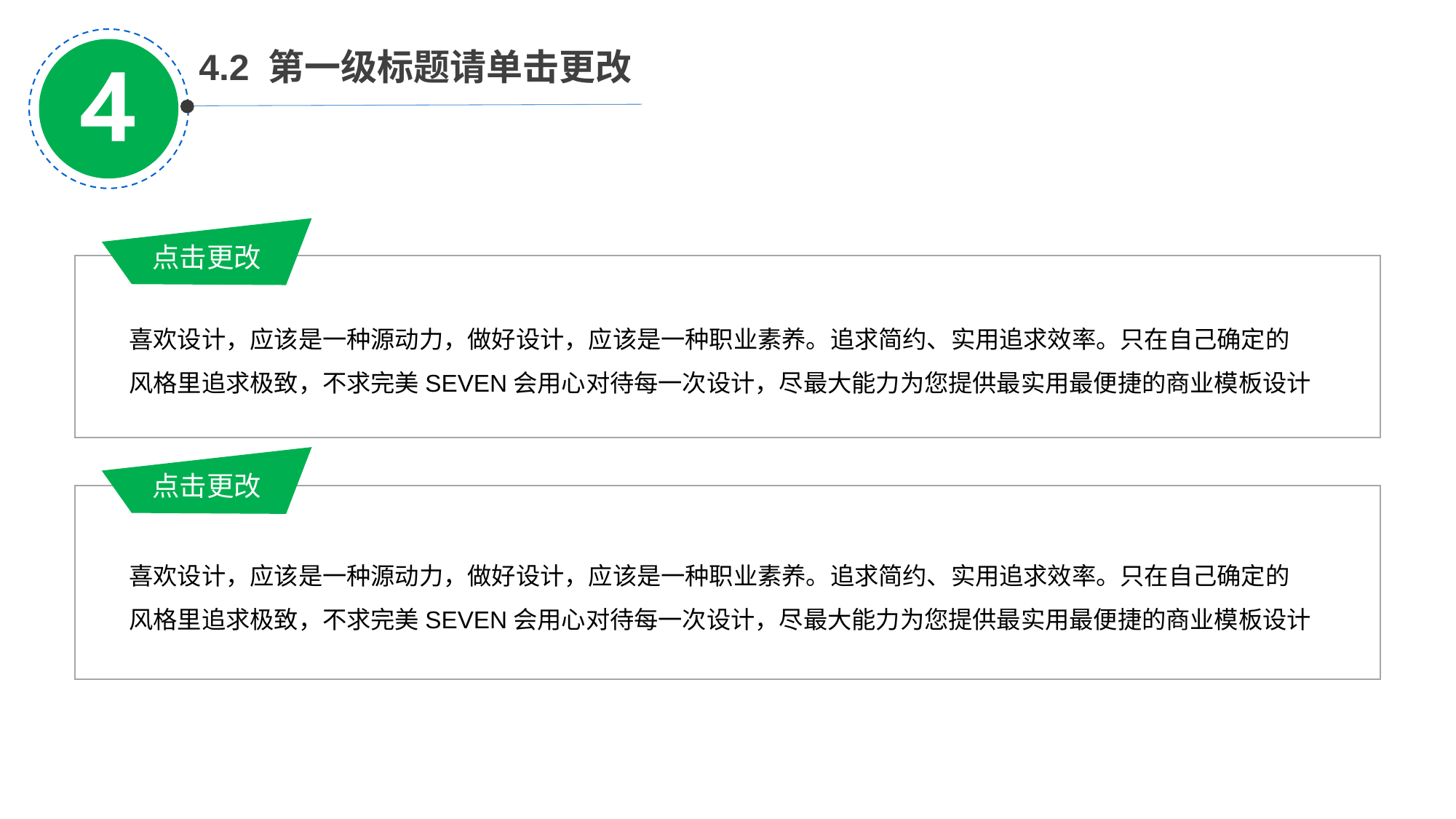

4.2 第一级标题请单击更改

点击更改

喜欢设计，应该是一种源动力，做好设计，应该是一种职业素养。追求简约、实用追求效率。只在自己确定的
风格里追求极致，不求完美SEVEN会用心对待每一次设计，尽最大能力为您提供最实用最便捷的商业模板设计
点击更改

喜欢设计，应该是一种源动力，做好设计，应该是一种职业素养。追求简约、实用追求效率。只在自己确定的
风格里追求极致，不求完美SEVEN会用心对待每一次设计，尽最大能力为您提供最实用最便捷的商业模板设计